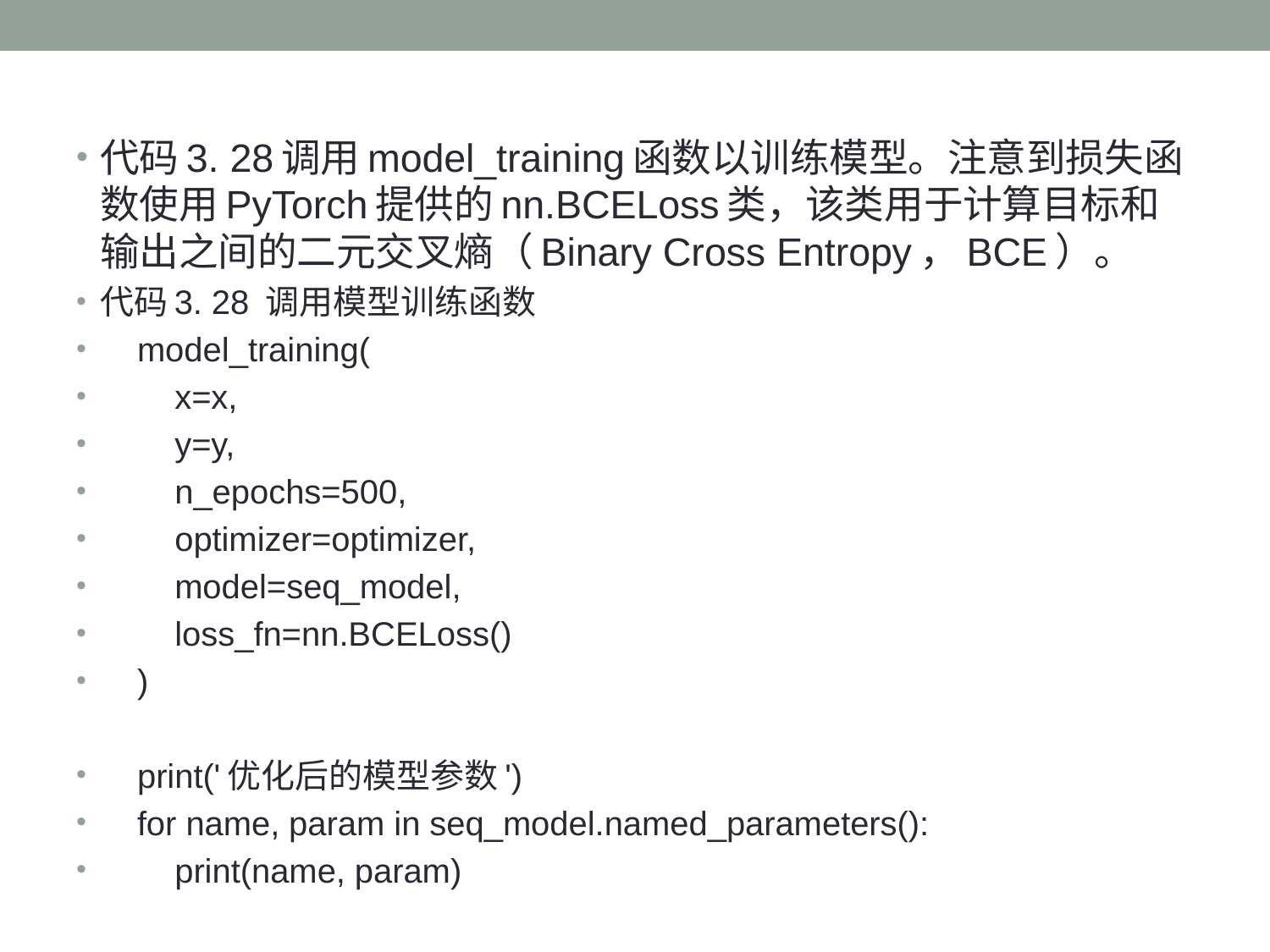

代码3. 28调用model_training函数以训练模型。注意到损失函数使用PyTorch提供的nn.BCELoss类，该类用于计算目标和输出之间的二元交叉熵（Binary Cross Entropy，BCE）。
代码3. 28 调用模型训练函数
    model_training(
        x=x,
        y=y,
        n_epochs=500,
        optimizer=optimizer,
        model=seq_model,
        loss_fn=nn.BCELoss()
    )

    print('优化后的模型参数')
    for name, param in seq_model.named_parameters():
        print(name, param)